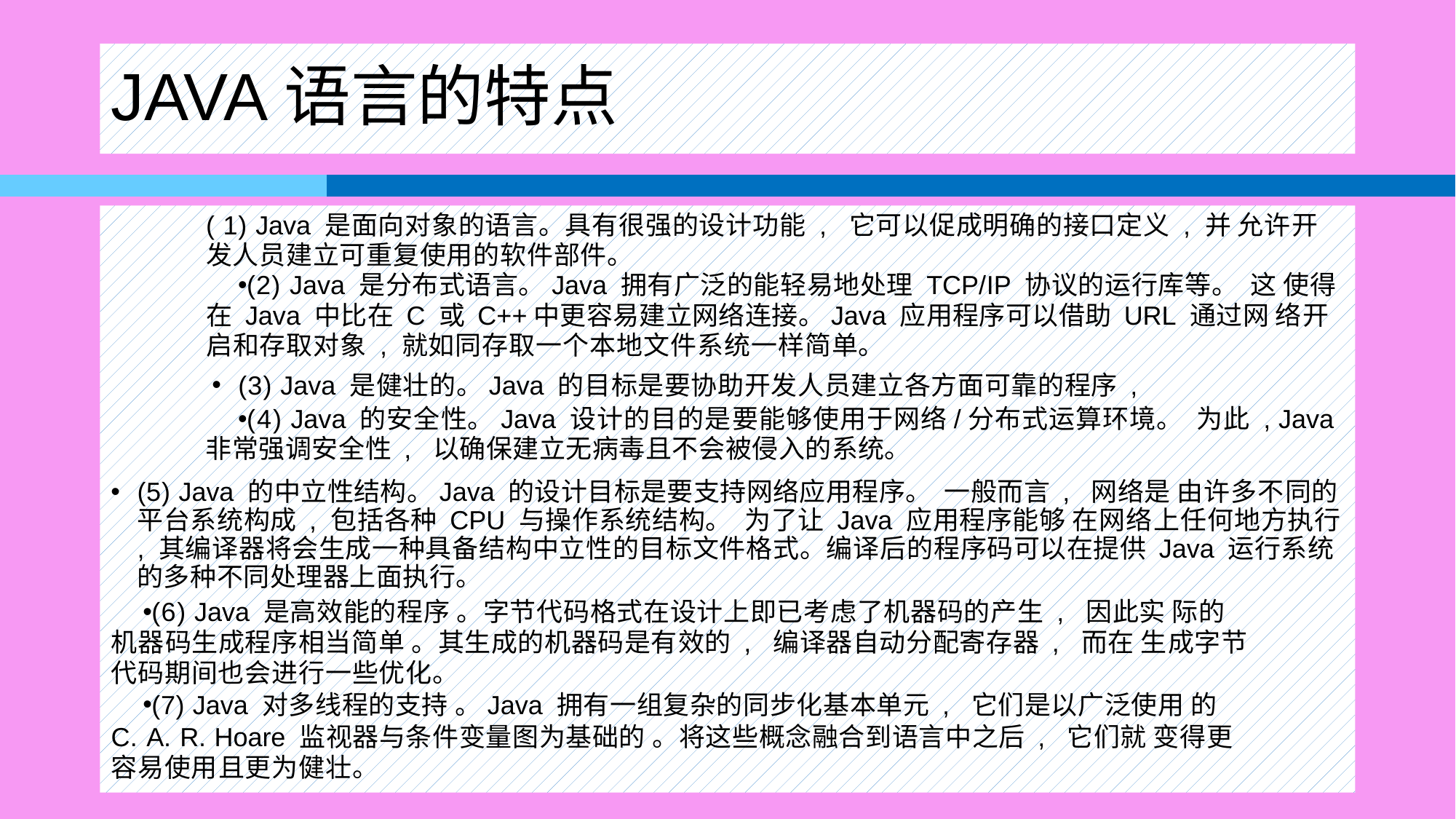

# JAVA语言的特点
( 1) Java 是面向对象的语言。具有很强的设计功能 ,  它可以促成明确的接口定义 , 并 允许开发人员建立可重复使用的软件部件。
(2) Java 是分布式语言。Java 拥有广泛的能轻易地处理 TCP/IP 协议的运行库等。  这 使得在 Java 中比在 C 或 C++中更容易建立网络连接。Java 应用程序可以借助 URL 通过网 络开启和存取对象 , 就如同存取一个本地文件系统一样简单。
(3) Java 是健壮的。Java 的目标是要协助开发人员建立各方面可靠的程序 ,
(4) Java 的安全性。Java 设计的目的是要能够使用于网络/分布式运算环境。  为此 , Java 非常强调安全性 ,  以确保建立无病毒且不会被侵入的系统。
(5) Java 的中立性结构。Java 的设计目标是要支持网络应用程序。  一般而言 ,  网络是 由许多不同的平台系统构成 , 包括各种 CPU 与操作系统结构。  为了让 Java 应用程序能够 在网络上任何地方执行 , 其编译器将会生成一种具备结构中立性的目标文件格式。编译后的程序码可以在提供 Java 运行系统的多种不同处理器上面执行。
(6) Java 是高效能的程序 。字节代码格式在设计上即已考虑了机器码的产生 ,  因此实 际的机器码生成程序相当简单 。其生成的机器码是有效的 ,  编译器自动分配寄存器 ,  而在 生成字节代码期间也会进行一些优化。
(7) Java 对多线程的支持 。Java 拥有一组复杂的同步化基本单元 ,  它们是以广泛使用 的 C. A. R. Hoare 监视器与条件变量图为基础的 。将这些概念融合到语言中之后 ,  它们就 变得更容易使用且更为健壮。